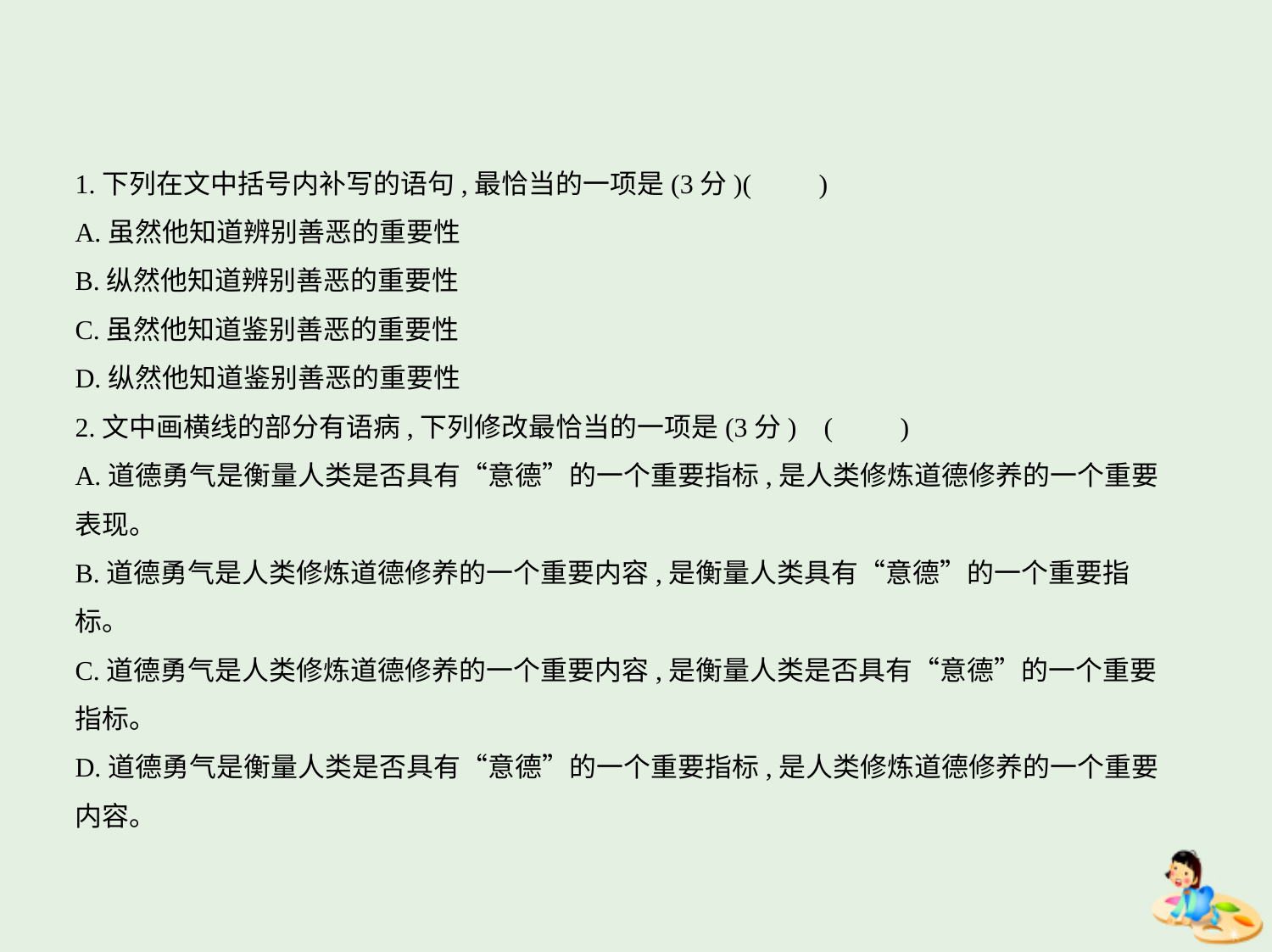

1.下列在文中括号内补写的语句,最恰当的一项是(3分)(　　)
A.虽然他知道辨别善恶的重要性
B.纵然他知道辨别善恶的重要性
C.虽然他知道鉴别善恶的重要性
D.纵然他知道鉴别善恶的重要性
2.文中画横线的部分有语病,下列修改最恰当的一项是(3分) (　　)
A.道德勇气是衡量人类是否具有“意德”的一个重要指标,是人类修炼道德修养的一个重要
表现。
B.道德勇气是人类修炼道德修养的一个重要内容,是衡量人类具有“意德”的一个重要指
标。
C.道德勇气是人类修炼道德修养的一个重要内容,是衡量人类是否具有“意德”的一个重要
指标。
D.道德勇气是衡量人类是否具有“意德”的一个重要指标,是人类修炼道德修养的一个重要
内容。